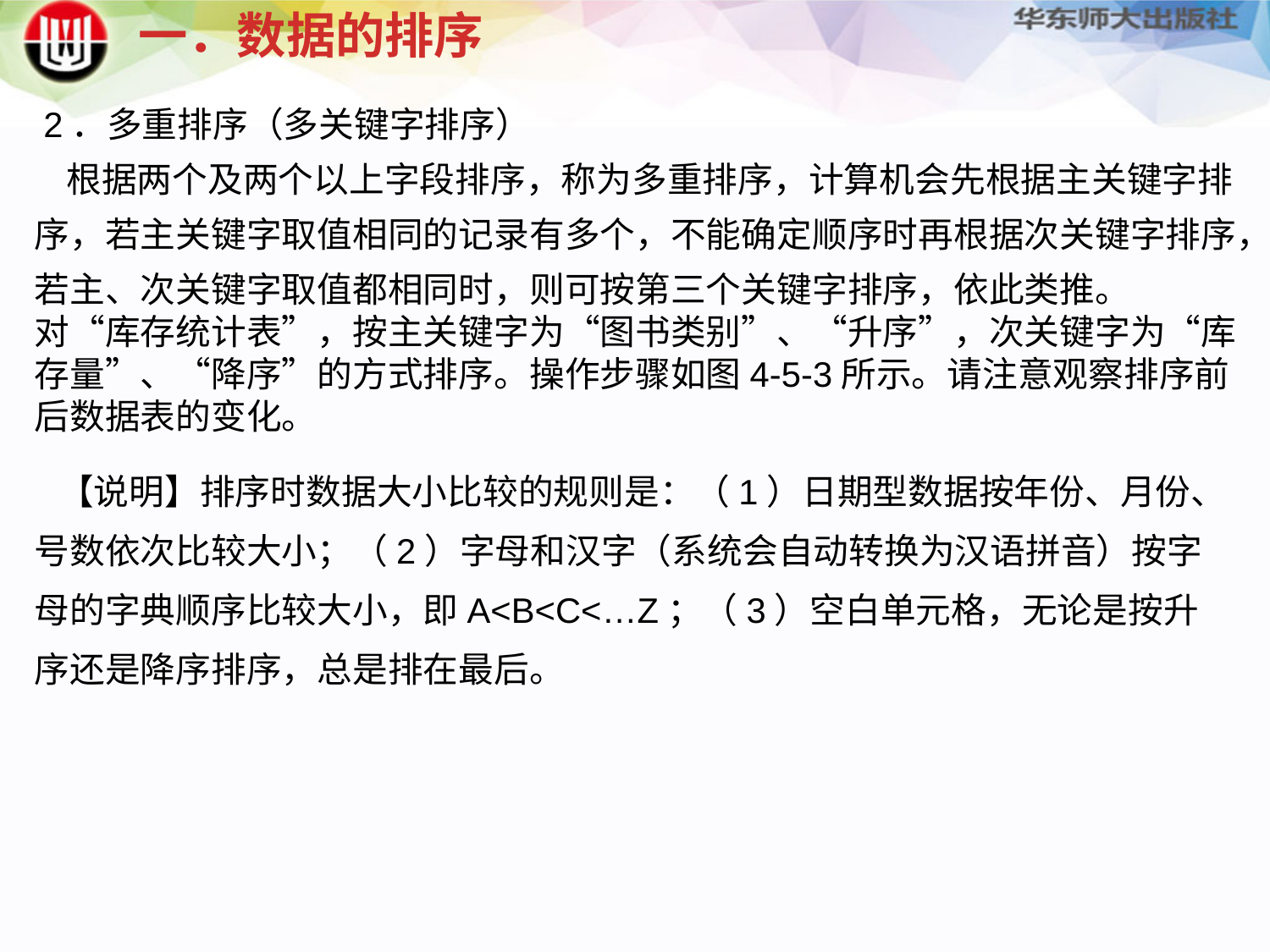

一．数据的排序
 2．多重排序（多关键字排序）
   根据两个及两个以上字段排序，称为多重排序，计算机会先根据主关键字排序，若主关键字取值相同的记录有多个，不能确定顺序时再根据次关键字排序，若主、次关键字取值都相同时，则可按第三个关键字排序，依此类推。
对“库存统计表”，按主关键字为“图书类别”、“升序”，次关键字为“库存量”、“降序”的方式排序。操作步骤如图4-5-3所示。请注意观察排序前后数据表的变化。
  【说明】排序时数据大小比较的规则是：（1）日期型数据按年份、月份、号数依次比较大小；（2）字母和汉字（系统会自动转换为汉语拼音）按字母的字典顺序比较大小，即A<B<C<…Z；（3）空白单元格，无论是按升序还是降序排序，总是排在最后。